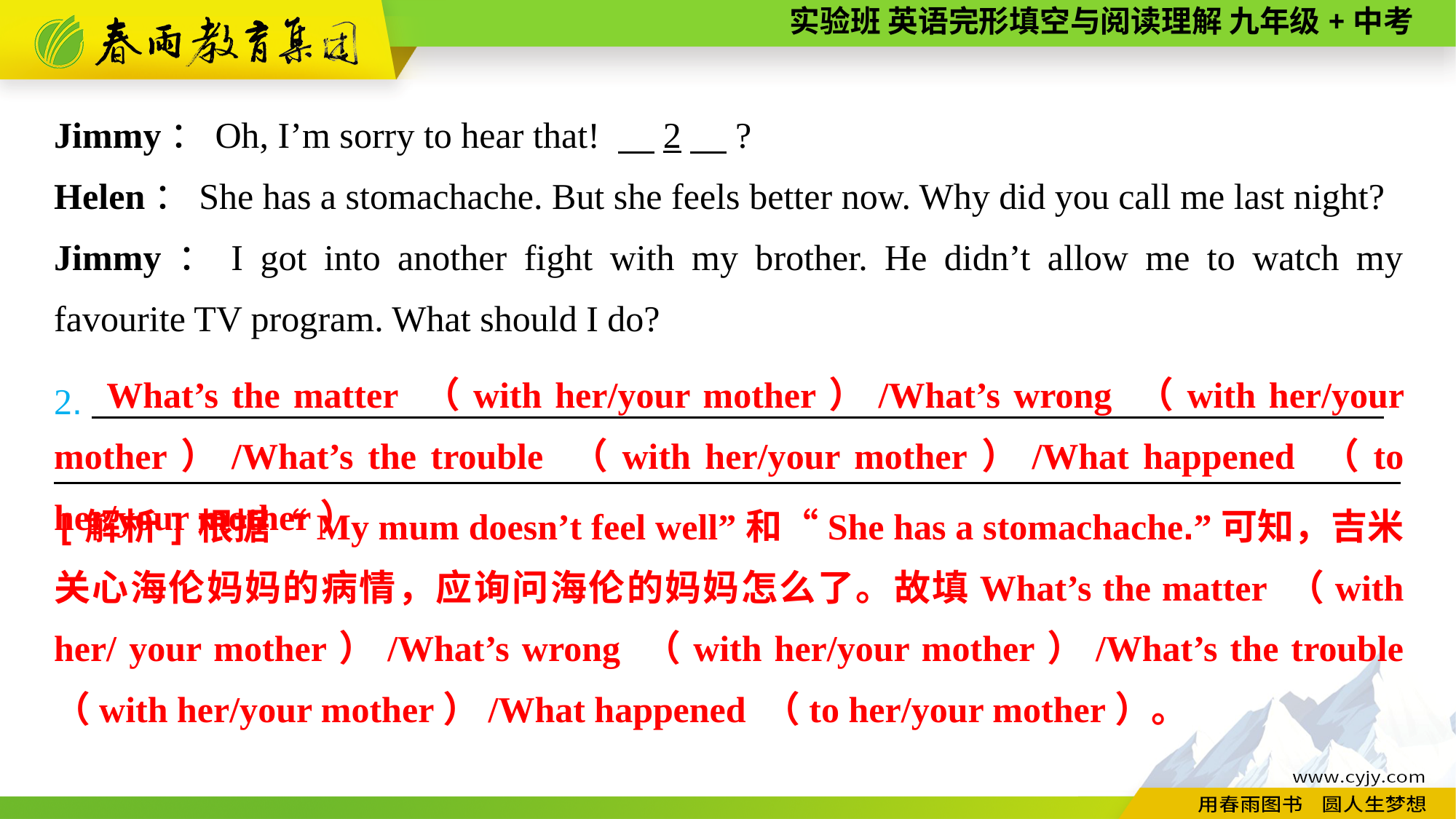

Jimmy：Oh, I’m sorry to hear that! 　2　?
Helen：She has a stomachache. But she feels better now. Why did you call me last night?
Jimmy：I got into another fight with my brother. He didn’t allow me to watch my favourite TV program. What should I do?
    What’s the matter （with her/your mother）/What’s wrong （with her/your mother）/What’s the trouble （with her/your mother）/What happened （to her/your mother）
2. _______________________________________________________________________
__________________________________________________________________________
[解析]根据“My mum doesn’t feel well”和“She has a stomachache.”可知，吉米关心海伦妈妈的病情，应询问海伦的妈妈怎么了。故填What’s the matter （with her/ your mother）/What’s wrong （with her/your mother）/What’s the trouble （with her/your mother）/What happened （to her/your mother）。